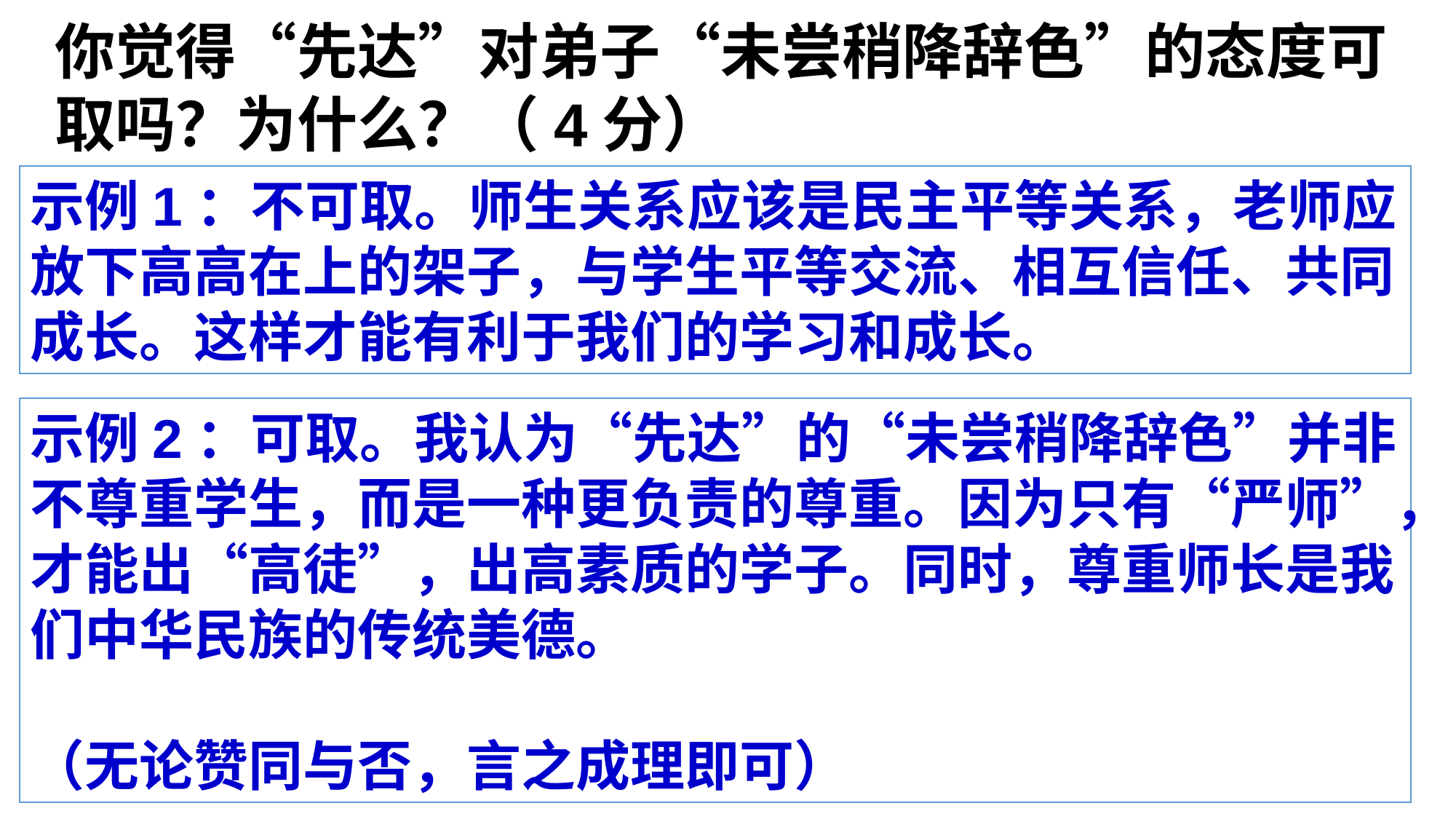

你觉得“先达”对弟子“未尝稍降辞色”的态度可取吗？为什么？（4分）
示例1：不可取。师生关系应该是民主平等关系，老师应放下高高在上的架子，与学生平等交流、相互信任、共同成长。这样才能有利于我们的学习和成长。
示例2：可取。我认为“先达”的“未尝稍降辞色”并非不尊重学生，而是一种更负责的尊重。因为只有“严师”，才能出“高徒”，出高素质的学子。同时，尊重师长是我们中华民族的传统美德。

（无论赞同与否，言之成理即可）